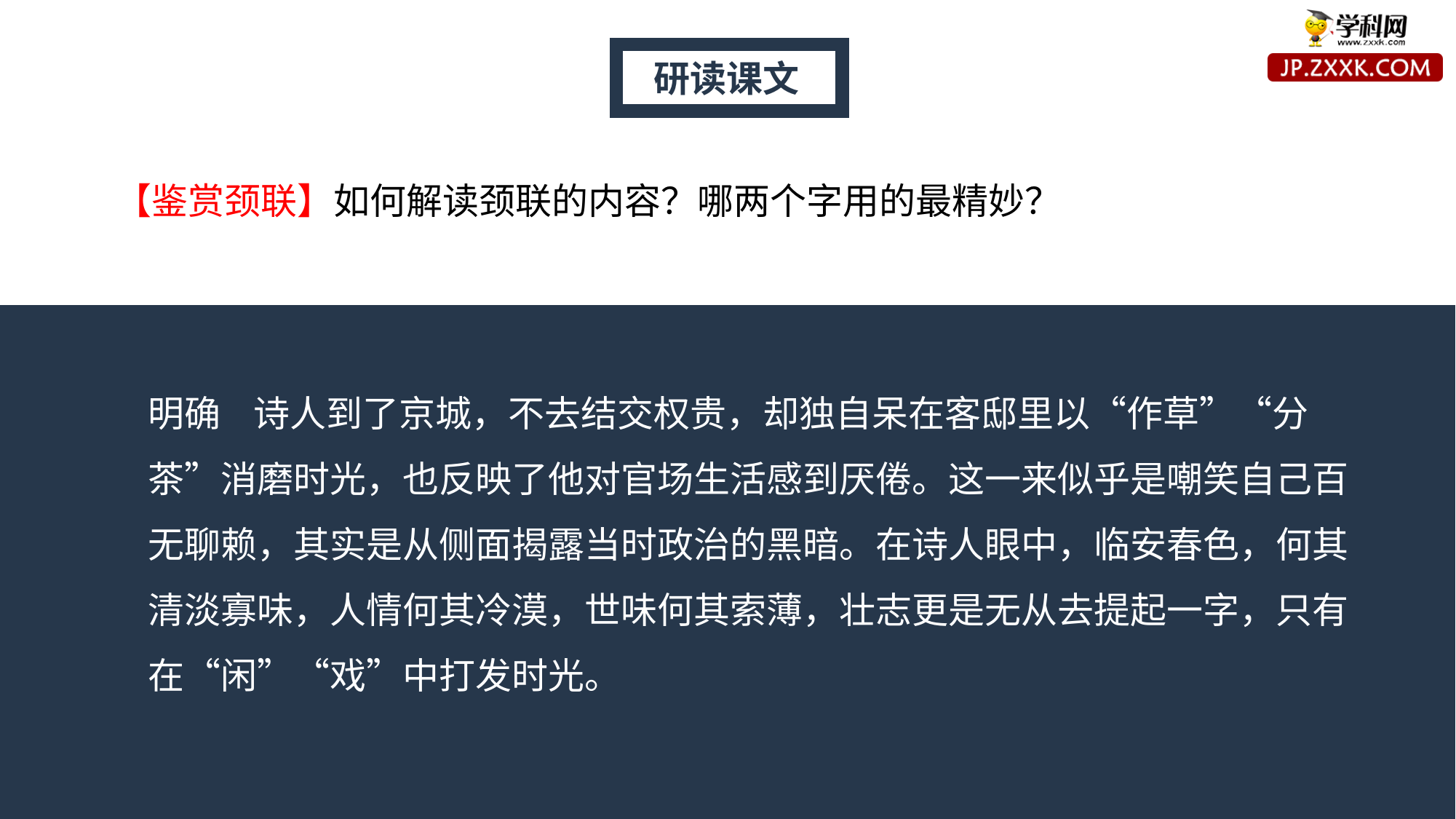

研读课文
【鉴赏颈联】如何解读颈联的内容？哪两个字用的最精妙？

明确    诗人到了京城，不去结交权贵，却独自呆在客邸里以“作草”“分茶”消磨时光，也反映了他对官场生活感到厌倦。这一来似乎是嘲笑自己百无聊赖，其实是从侧面揭露当时政治的黑暗。在诗人眼中，临安春色，何其清淡寡味，人情何其冷漠，世味何其索薄，壮志更是无从去提起一字，只有在“闲”“戏”中打发时光。